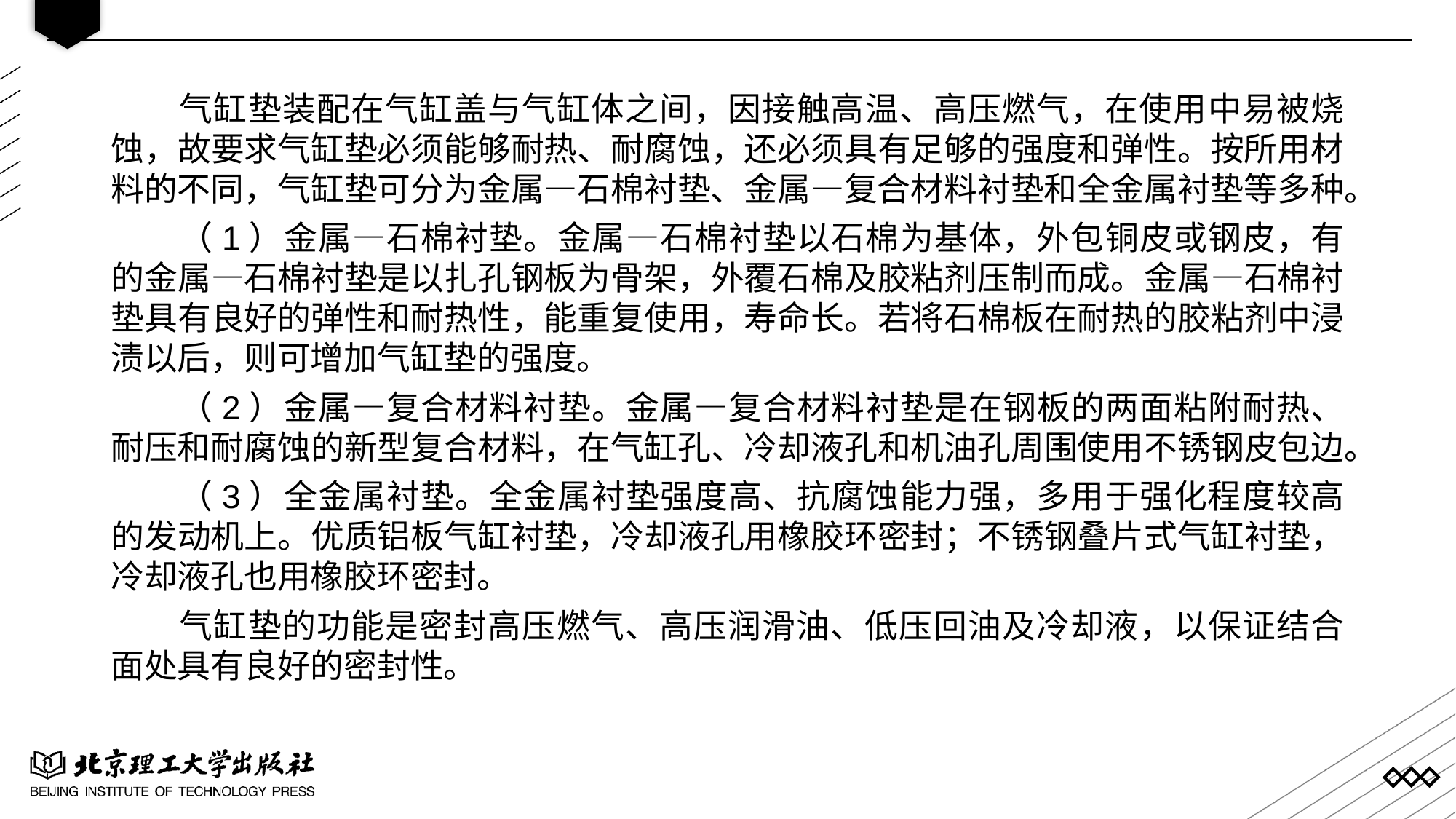

气缸垫装配在气缸盖与气缸体之间，因接触高温、高压燃气，在使用中易被烧蚀，故要求气缸垫必须能够耐热、耐腐蚀，还必须具有足够的强度和弹性。按所用材料的不同，气缸垫可分为金属—石棉衬垫、金属—复合材料衬垫和全金属衬垫等多种。
（1）金属—石棉衬垫。金属—石棉衬垫以石棉为基体，外包铜皮或钢皮，有的金属—石棉衬垫是以扎孔钢板为骨架，外覆石棉及胶粘剂压制而成。金属—石棉衬垫具有良好的弹性和耐热性，能重复使用，寿命长。若将石棉板在耐热的胶粘剂中浸渍以后，则可增加气缸垫的强度。
（2）金属—复合材料衬垫。金属—复合材料衬垫是在钢板的两面粘附耐热、耐压和耐腐蚀的新型复合材料，在气缸孔、冷却液孔和机油孔周围使用不锈钢皮包边。
（3）全金属衬垫。全金属衬垫强度高、抗腐蚀能力强，多用于强化程度较高的发动机上。优质铝板气缸衬垫，冷却液孔用橡胶环密封；不锈钢叠片式气缸衬垫，冷却液孔也用橡胶环密封。
气缸垫的功能是密封高压燃气、高压润滑油、低压回油及冷却液，以保证结合面处具有良好的密封性。